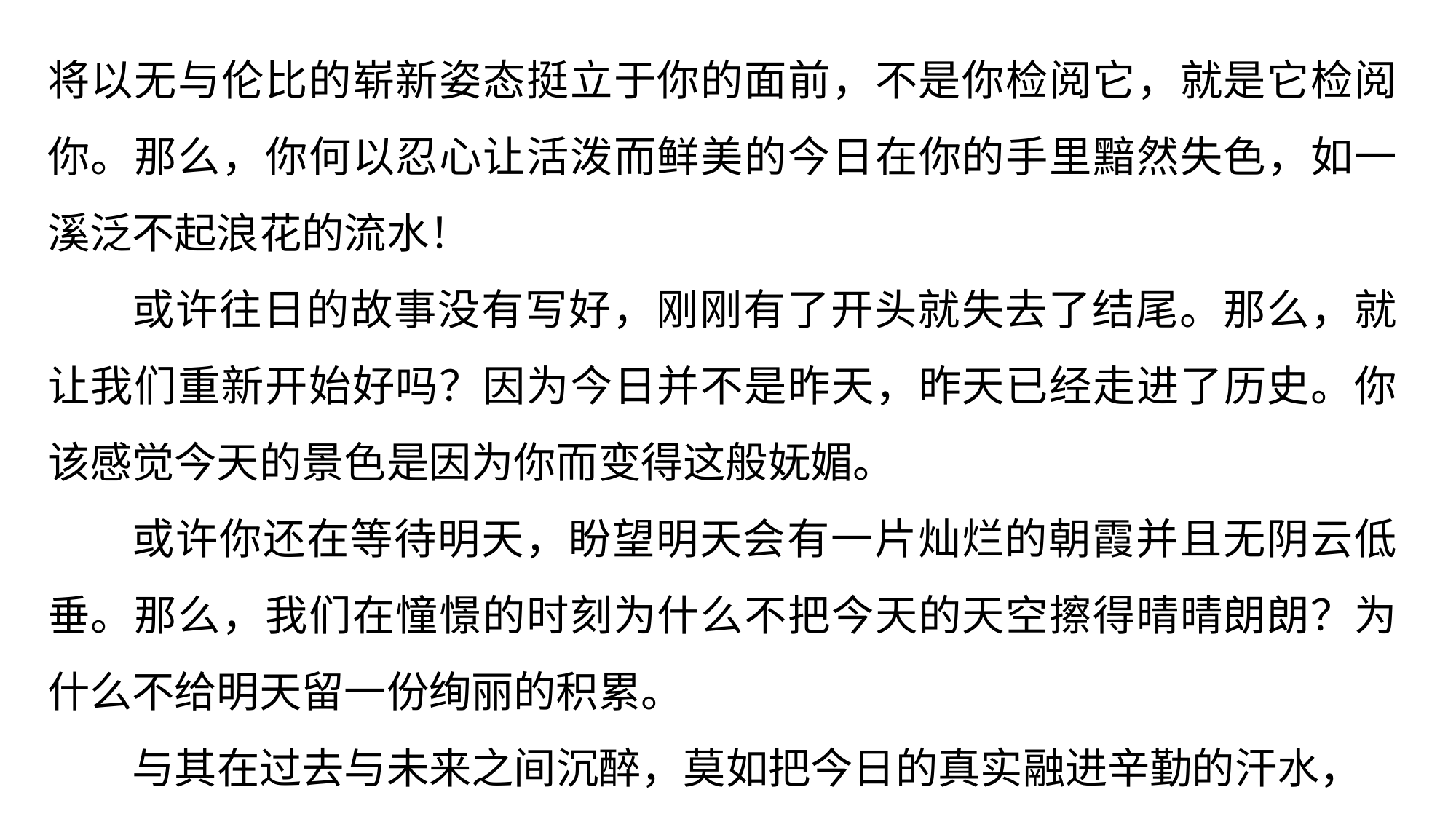

将以无与伦比的崭新姿态挺立于你的面前，不是你检阅它，就是它检阅你。那么，你何以忍心让活泼而鲜美的今日在你的手里黯然失色，如一溪泛不起浪花的流水！
或许往日的故事没有写好，刚刚有了开头就失去了结尾。那么，就让我们重新开始好吗？因为今日并不是昨天，昨天已经走进了历史。你该感觉今天的景色是因为你而变得这般妩媚。
或许你还在等待明天，盼望明天会有一片灿烂的朝霞并且无阴云低垂。那么，我们在憧憬的时刻为什么不把今天的天空擦得晴晴朗朗？为什么不给明天留一份绚丽的积累。
与其在过去与未来之间沉醉，莫如把今日的真实融进辛勤的汗水，